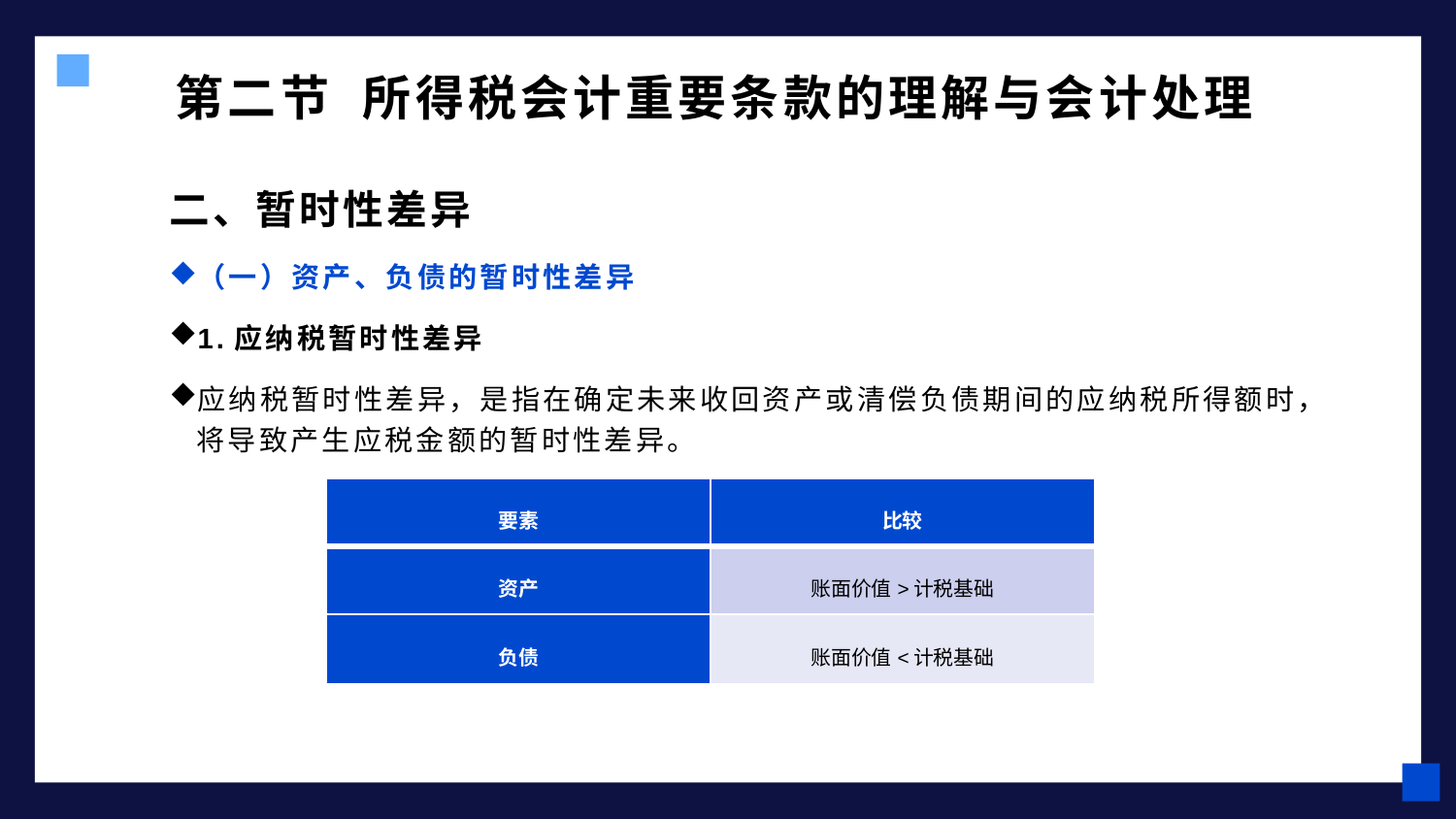

# 第二节  所得税会计重要条款的理解与会计处理
二、暂时性差异
（一）资产、负债的暂时性差异
1.应纳税暂时性差异
应纳税暂时性差异，是指在确定未来收回资产或清偿负债期间的应纳税所得额时，将导致产生应税金额的暂时性差异。

| 要素 | 比较 |
| --- | --- |
| 资产 | 账面价值>计税基础 |
| 负债 | 账面价值<计税基础 |